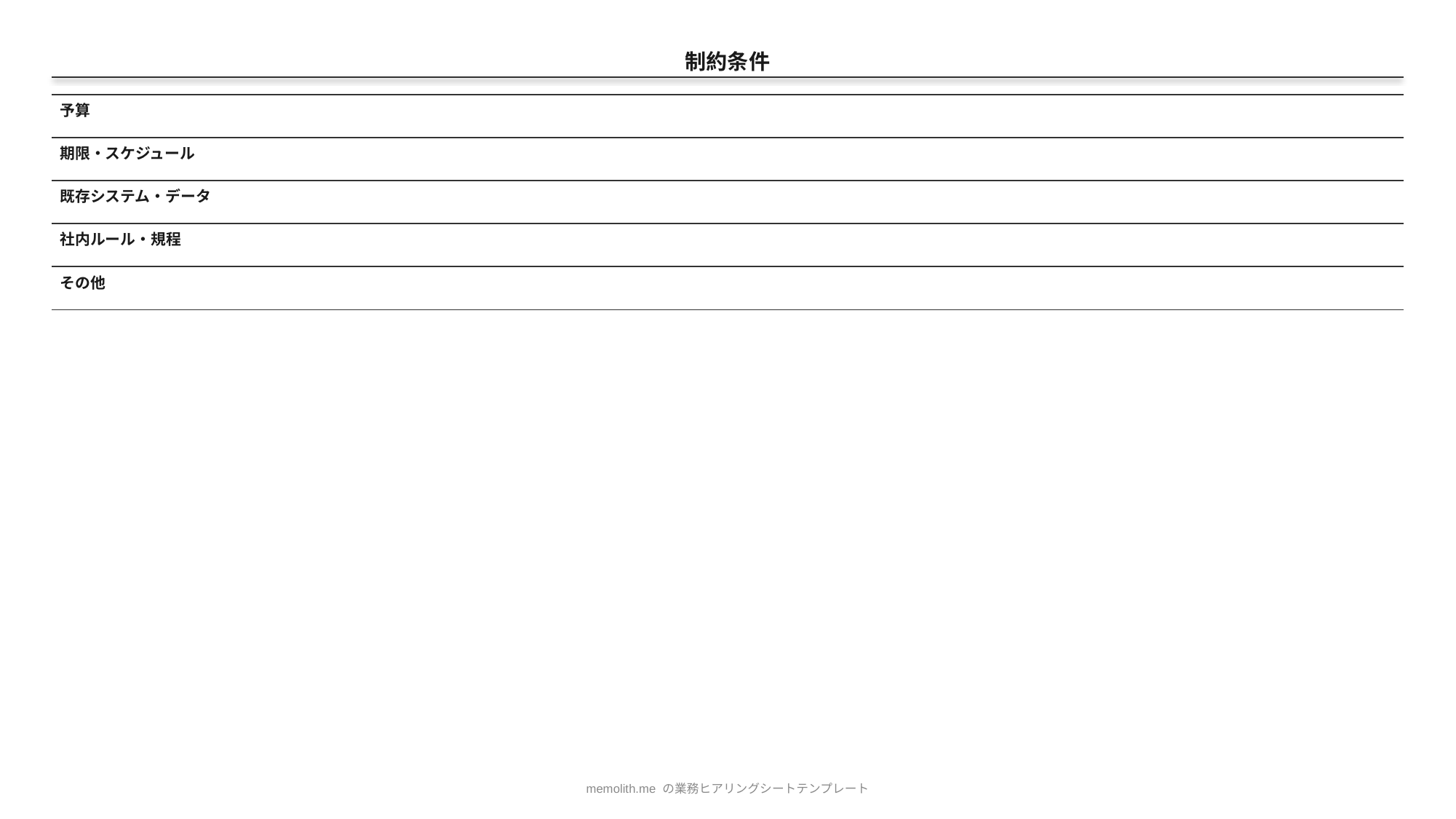

制約条件
| 予算 |  |
| --- | --- |
| 期限・スケジュール |  |
| 既存システム・データ |  |
| 社内ルール・規程 |  |
| その他 |  |
memolith.me の業務ヒアリングシートテンプレート